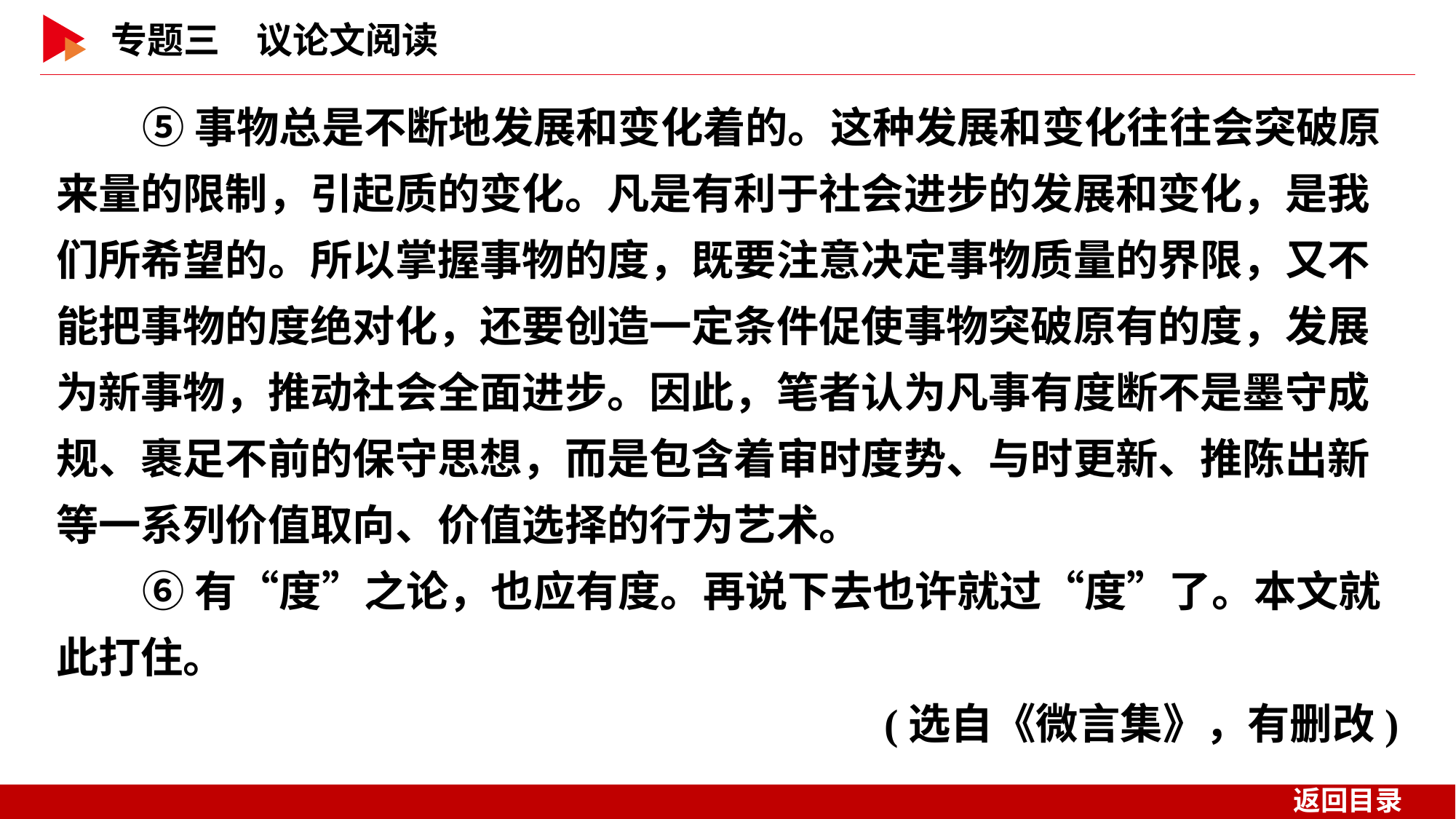

⑤事物总是不断地发展和变化着的。这种发展和变化往往会突破原来量的限制，引起质的变化。凡是有利于社会进步的发展和变化，是我们所希望的。所以掌握事物的度，既要注意决定事物质量的界限，又不能把事物的度绝对化，还要创造一定条件促使事物突破原有的度，发展为新事物，推动社会全面进步。因此，笔者认为凡事有度断不是墨守成规、裹足不前的保守思想，而是包含着审时度势、与时更新、推陈出新等一系列价值取向、价值选择的行为艺术。
⑥有“度”之论，也应有度。再说下去也许就过“度”了。本文就此打住。
(选自《微言集》，有删改)